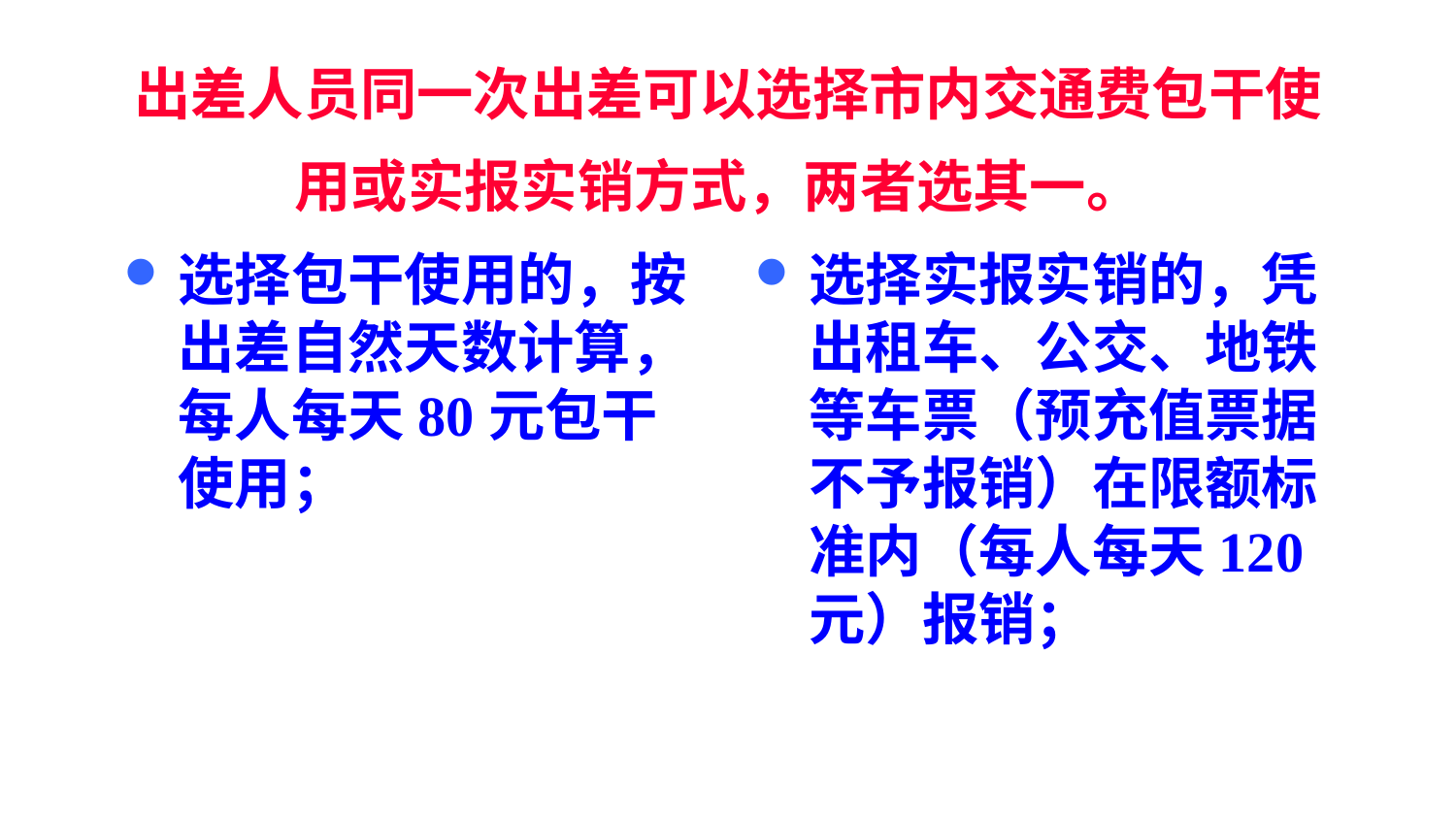

出差人员同一次出差可以选择市内交通费包干使用或实报实销方式，两者选其一。
选择包干使用的，按出差自然天数计算，每人每天80元包干使用；
选择实报实销的，凭出租车、公交、地铁等车票（预充值票据不予报销）在限额标准内（每人每天120元）报销；